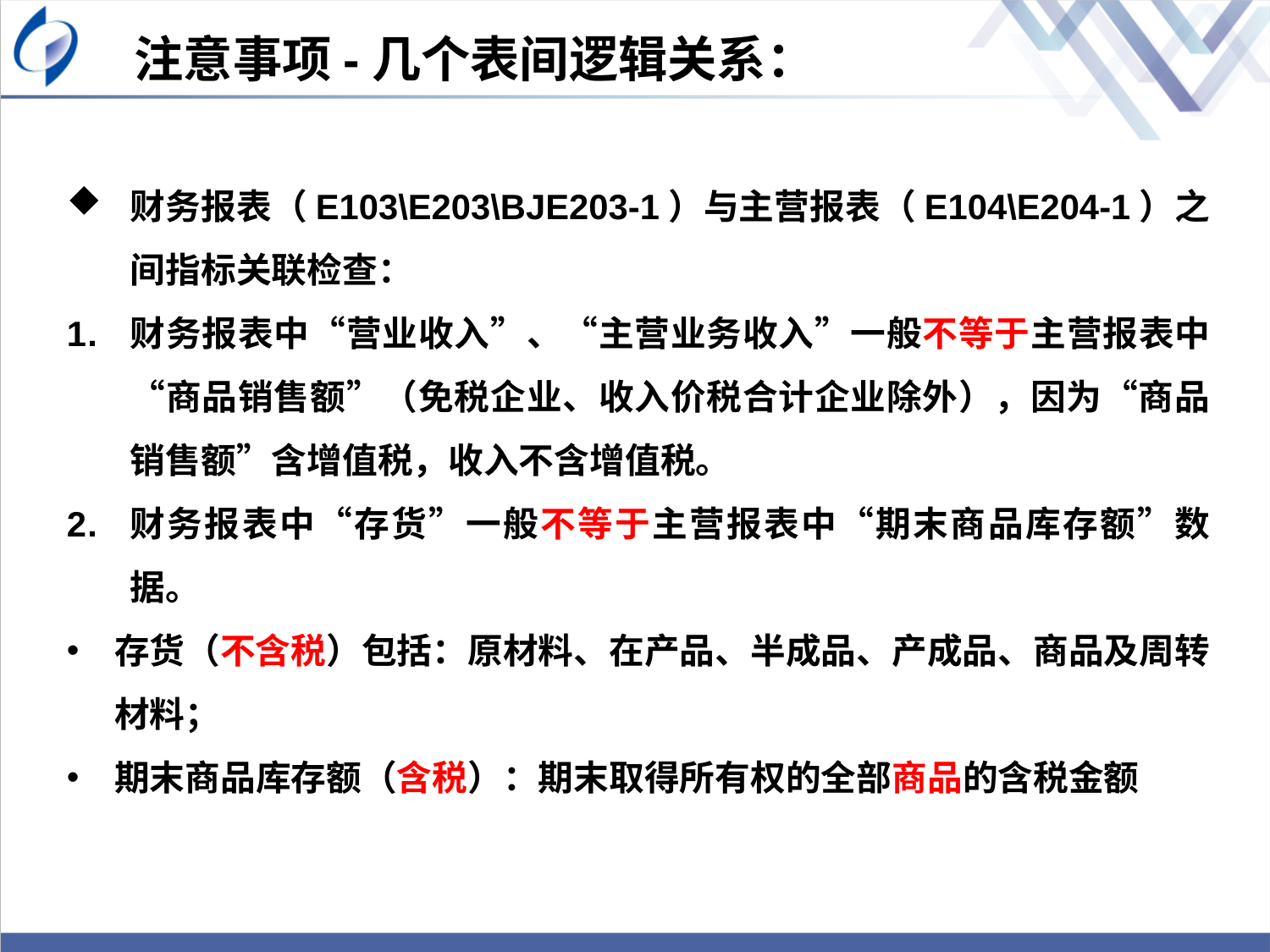

注意事项-几个表间逻辑关系：
财务报表（E103\E203\BJE203-1）与主营报表（E104\E204-1）之间指标关联检查：
财务报表中“营业收入”、“主营业务收入”一般不等于主营报表中“商品销售额”（免税企业、收入价税合计企业除外），因为“商品销售额”含增值税，收入不含增值税。
财务报表中“存货”一般不等于主营报表中“期末商品库存额”数据。
存货（不含税）包括：原材料、在产品、半成品、产成品、商品及周转材料；
期末商品库存额（含税）：期末取得所有权的全部商品的含税金额